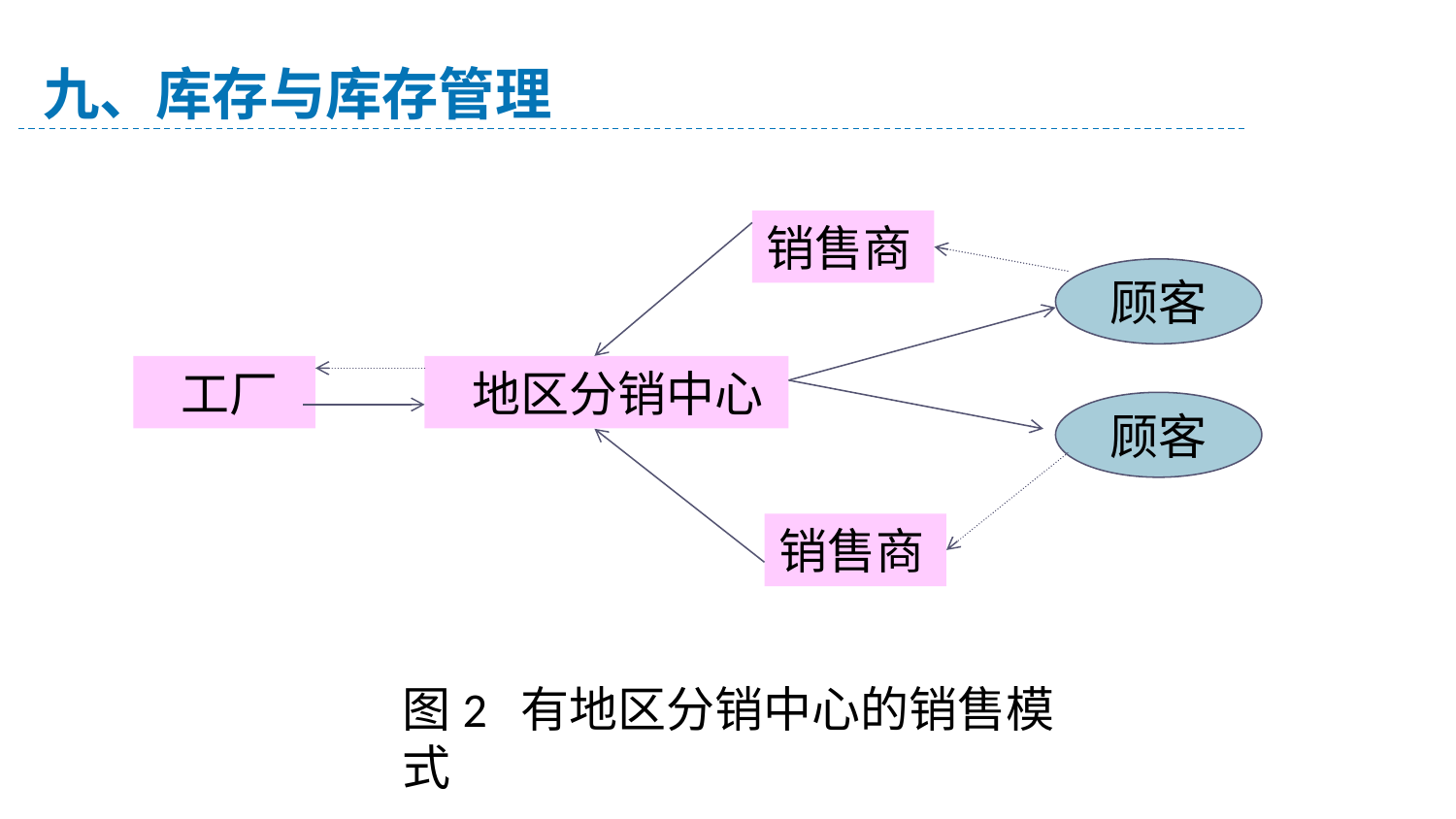

九、库存与库存管理
销售商
顾客
  工厂
  地区分销中心
顾客
销售商
图2  有地区分销中心的销售模式